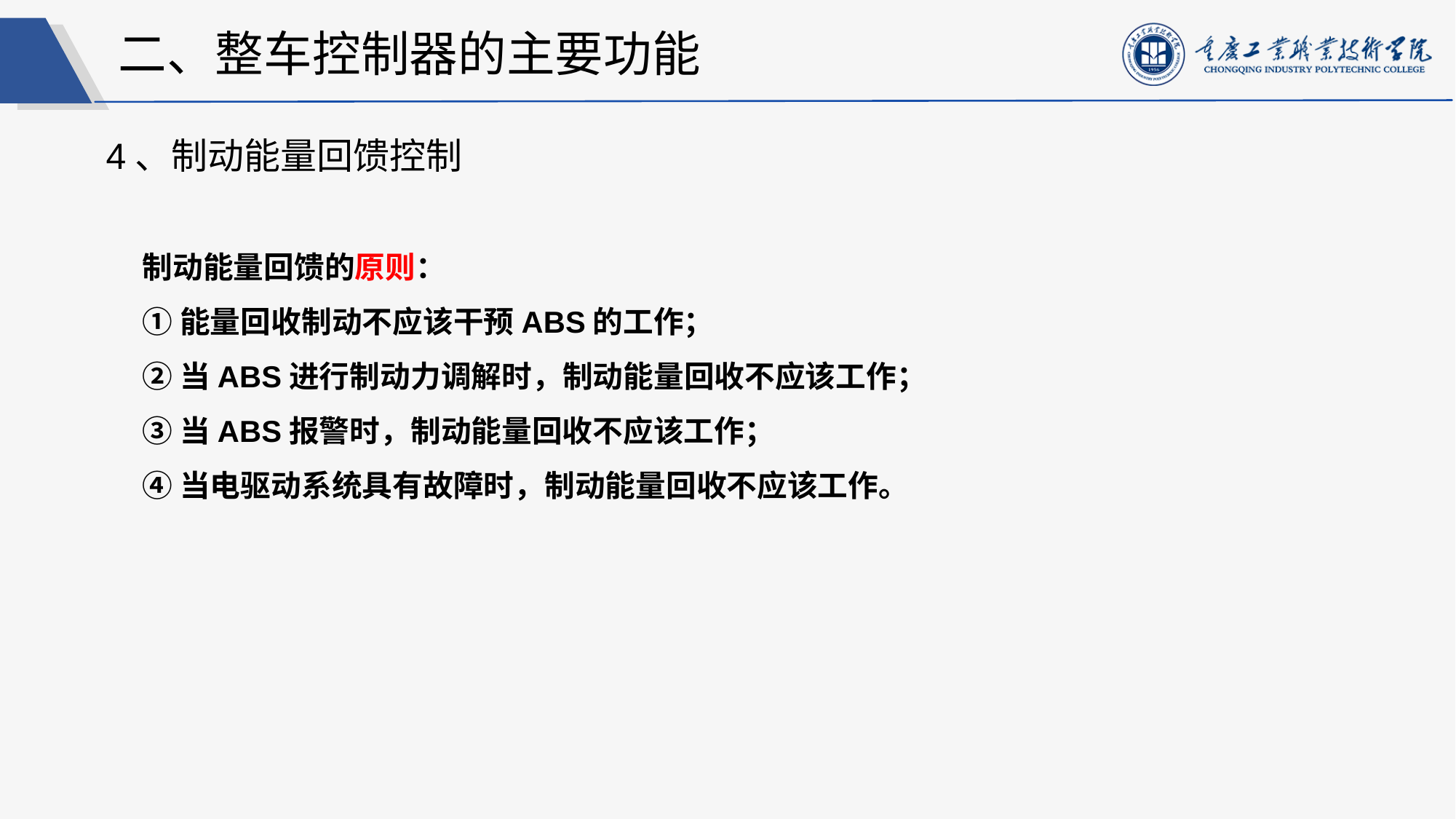

二、整车控制器的主要功能
4、制动能量回馈控制
制动能量回馈的原则：
①能量回收制动不应该干预ABS的工作；
②当ABS进行制动力调解时，制动能量回收不应该工作；
③当ABS报警时，制动能量回收不应该工作；
④当电驱动系统具有故障时，制动能量回收不应该工作。